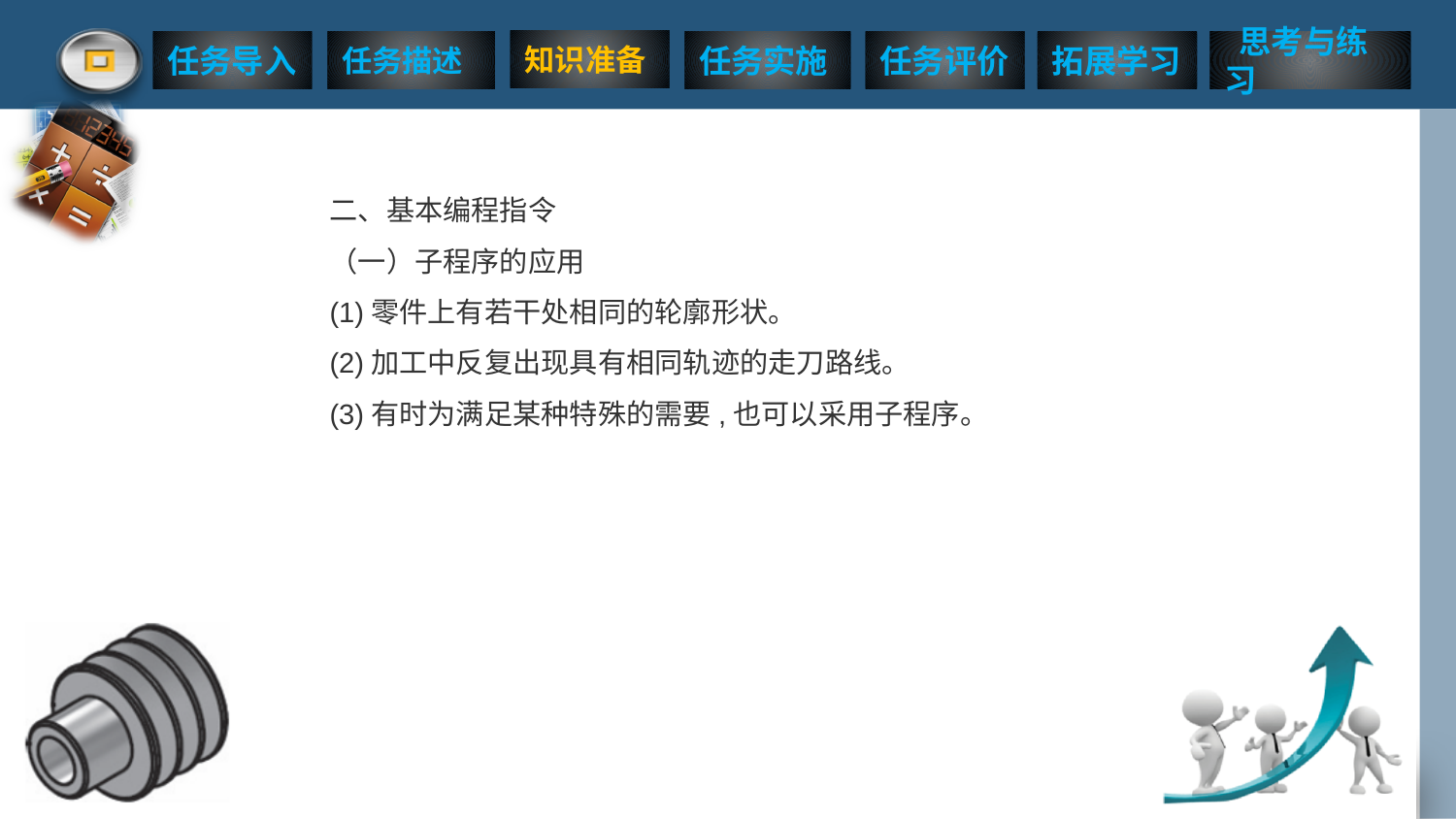

二、基本编程指令
（一）子程序的应用
(1)零件上有若干处相同的轮廓形状。
(2)加工中反复出现具有相同轨迹的走刀路线。
(3)有时为满足某种特殊的需要,也可以采用子程序。